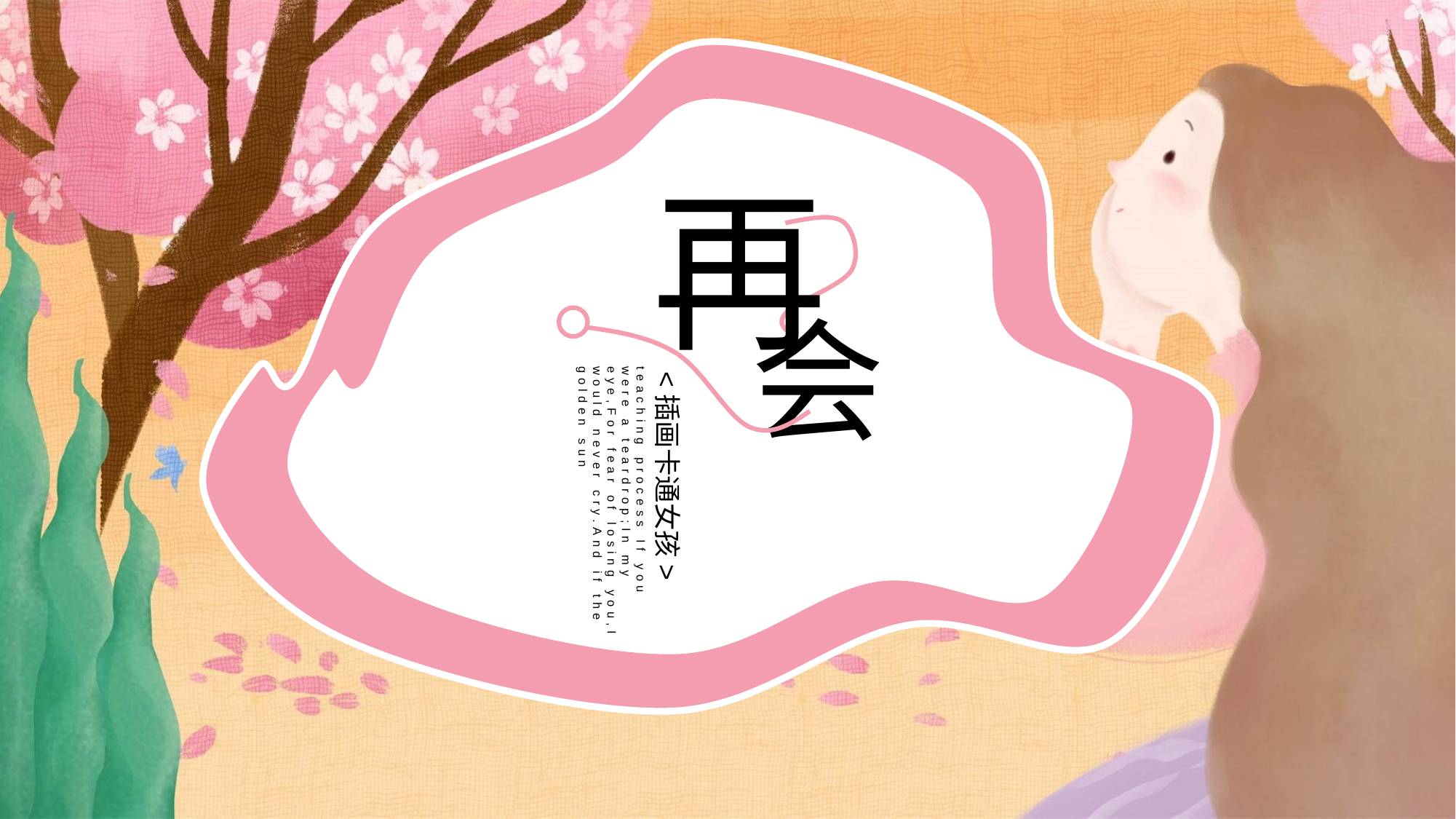

再

会

teaching process If you were a teardrop;In my eye,For fear of losing you,I would never cry.And if the golden sun
<插画卡通女孩>